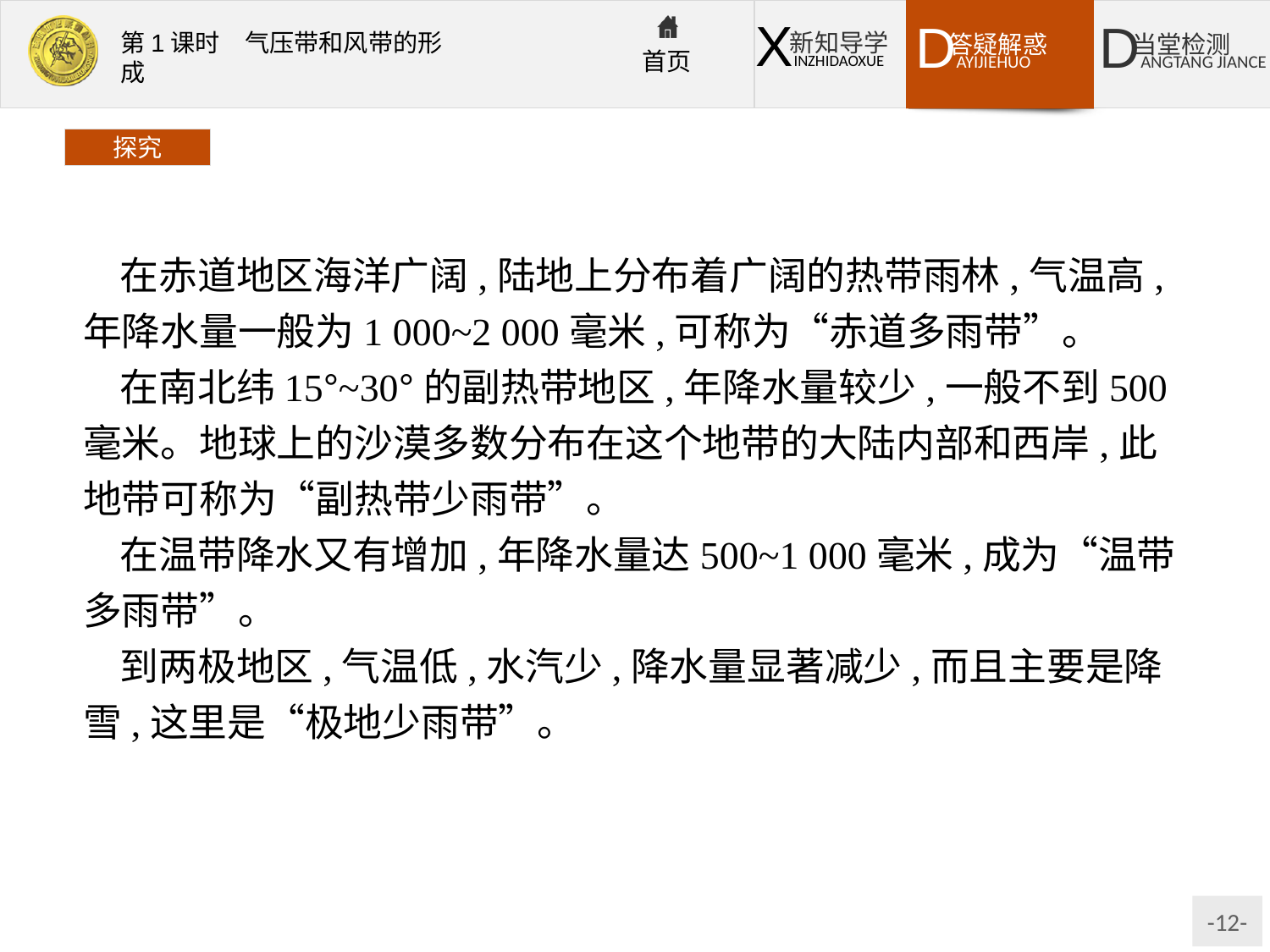

探究
在赤道地区海洋广阔,陆地上分布着广阔的热带雨林,气温高,年降水量一般为1 000~2 000毫米,可称为“赤道多雨带”。
在南北纬15°~30°的副热带地区,年降水量较少,一般不到500毫米。地球上的沙漠多数分布在这个地带的大陆内部和西岸,此地带可称为“副热带少雨带”。
在温带降水又有增加,年降水量达500~1 000毫米,成为“温带多雨带”。
到两极地区,气温低,水汽少,降水量显著减少,而且主要是降雪,这里是“极地少雨带”。